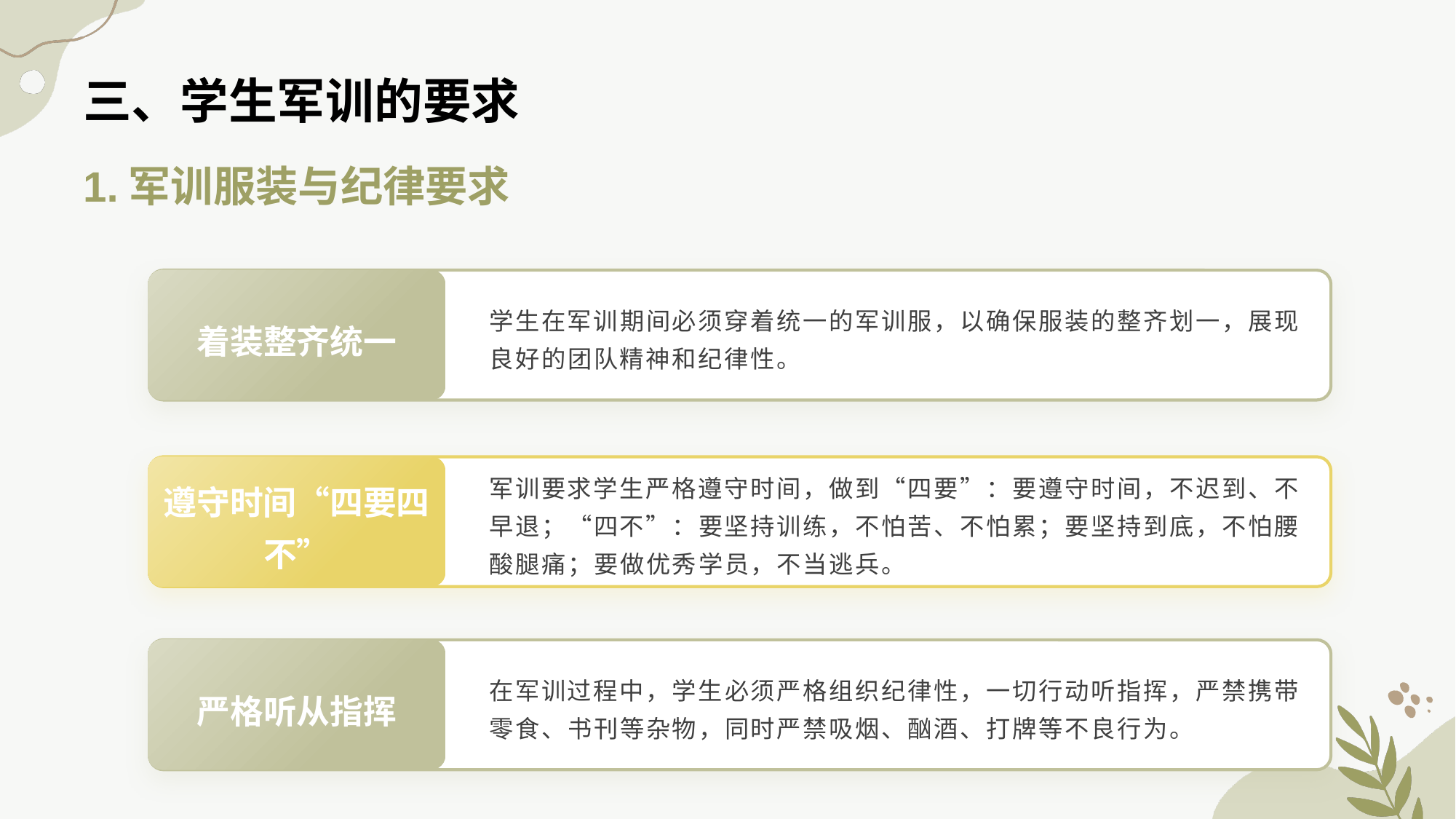

三、学生军训的要求
1.军训服装与纪律要求
着装整齐统一

学生在军训期间必须穿着统一的军训服，以确保服装的整齐划一，展现良好的团队精神和纪律性。
遵守时间“四要四不”

军训要求学生严格遵守时间，做到“四要”：要遵守时间，不迟到、不早退；“四不”：要坚持训练，不怕苦、不怕累；要坚持到底，不怕腰酸腿痛；要做优秀学员，不当逃兵。
严格听从指挥

在军训过程中，学生必须严格组织纪律性，一切行动听指挥，严禁携带零食、书刊等杂物，同时严禁吸烟、酗酒、打牌等不良行为。